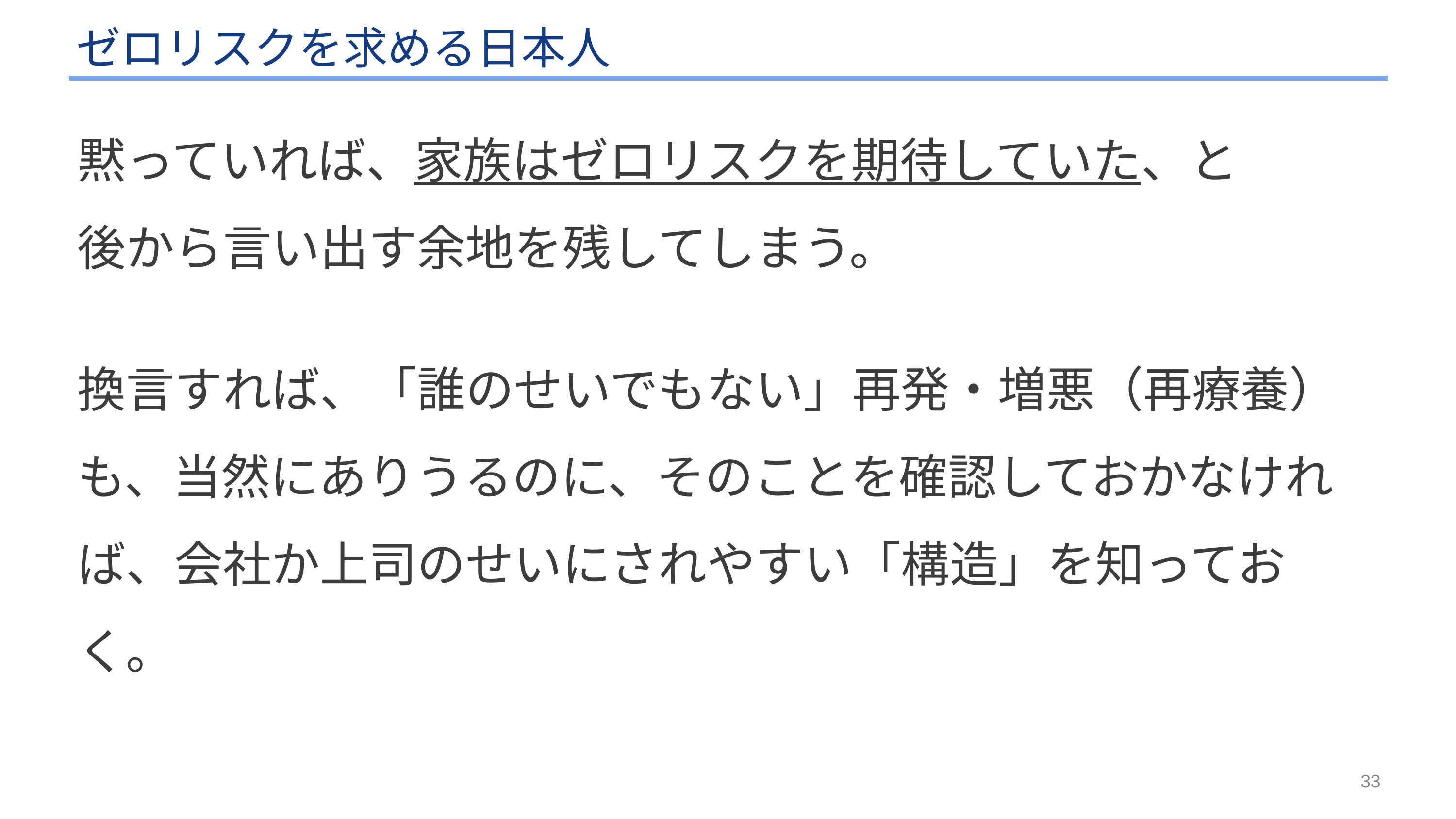

# ゼロリスクを求める日本人
黙っていれば、家族はゼロリスクを期待していた、と
後から言い出す余地を残してしまう。
換言すれば、「誰のせいでもない」再発・増悪（再療養）も、当然にありうるのに、そのことを確認しておかなければ、会社か上司のせいにされやすい「構造」を知っておく。
33